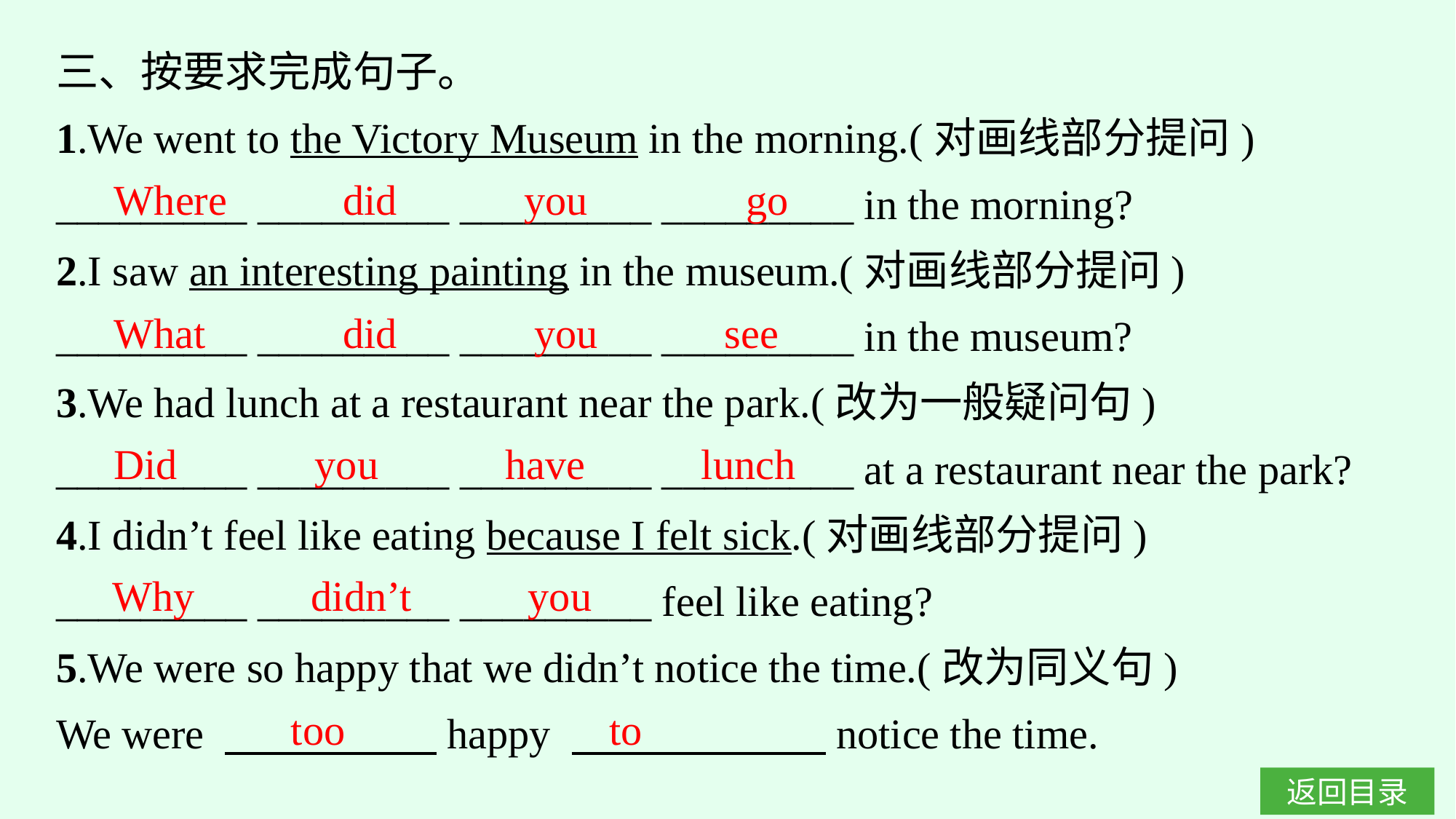

三、按要求完成句子。
1.We went to the Victory Museum in the morning.(对画线部分提问)
_________ _________ _________ _________ in the morning?
2.I saw an interesting painting in the museum.(对画线部分提问)
_________ _________ _________ _________ in the museum?
3.We had lunch at a restaurant near the park.(改为一般疑问句)
_________ _________ _________ _________ at a restaurant near the park?
4.I didn’t feel like eating because I felt sick.(对画线部分提问)
_________ _________ _________ feel like eating?
5.We were so happy that we didn’t notice the time.(改为同义句)
We were 　　　　　happy 　　　　　　notice the time.
Where           did            you               go
What             did             you            see
Did             you            have           lunch
Why           didn’t           you
too                         to